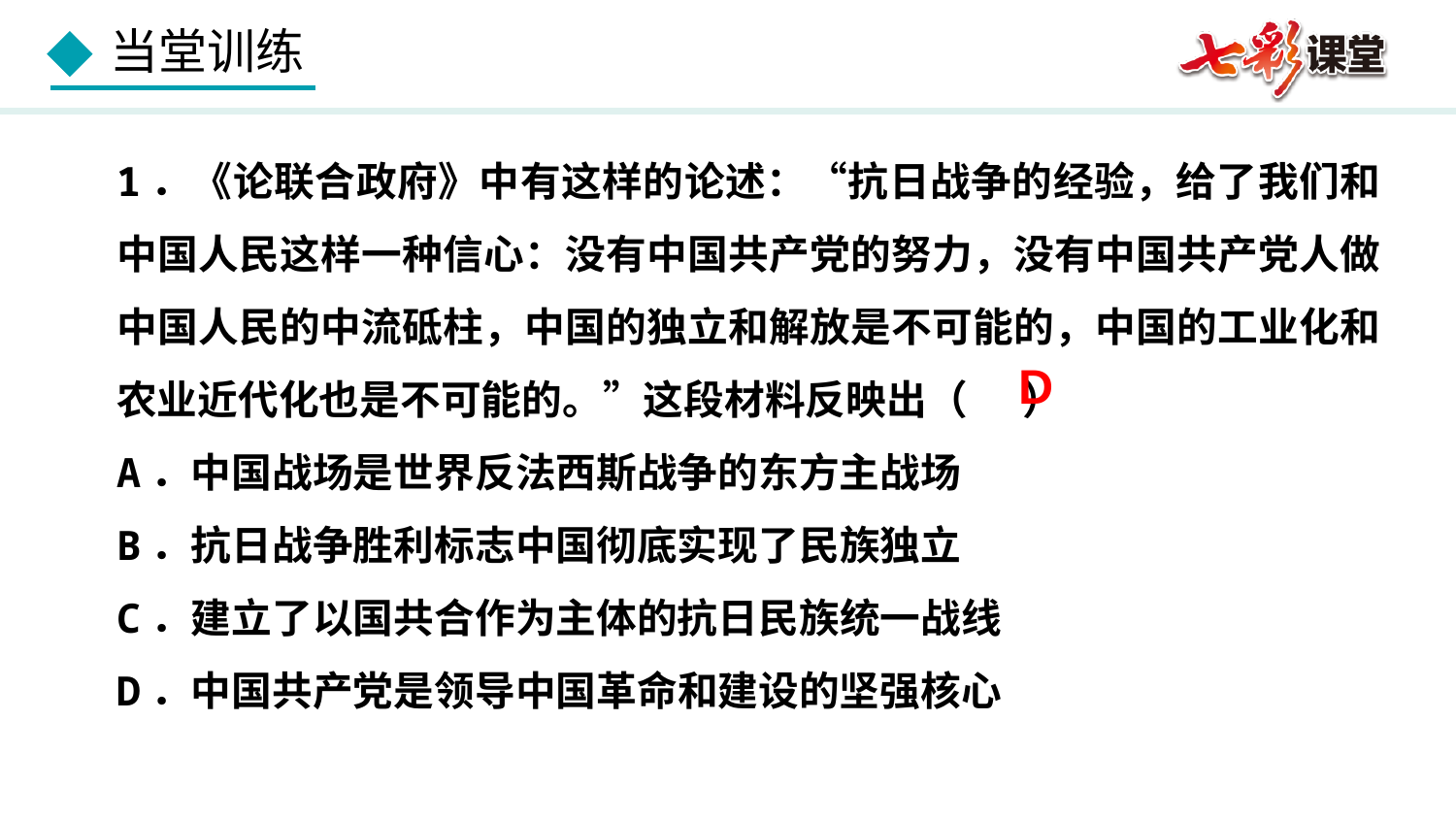

1．《论联合政府》中有这样的论述：“抗日战争的经验，给了我们和中国人民这样一种信心：没有中国共产党的努力，没有中国共产党人做中国人民的中流砥柱，中国的独立和解放是不可能的，中国的工业化和农业近代化也是不可能的。”这段材料反映出（      ）
A．中国战场是世界反法西斯战争的东方主战场
B．抗日战争胜利标志中国彻底实现了民族独立
C．建立了以国共合作为主体的抗日民族统一战线
D．中国共产党是领导中国革命和建设的坚强核心
D